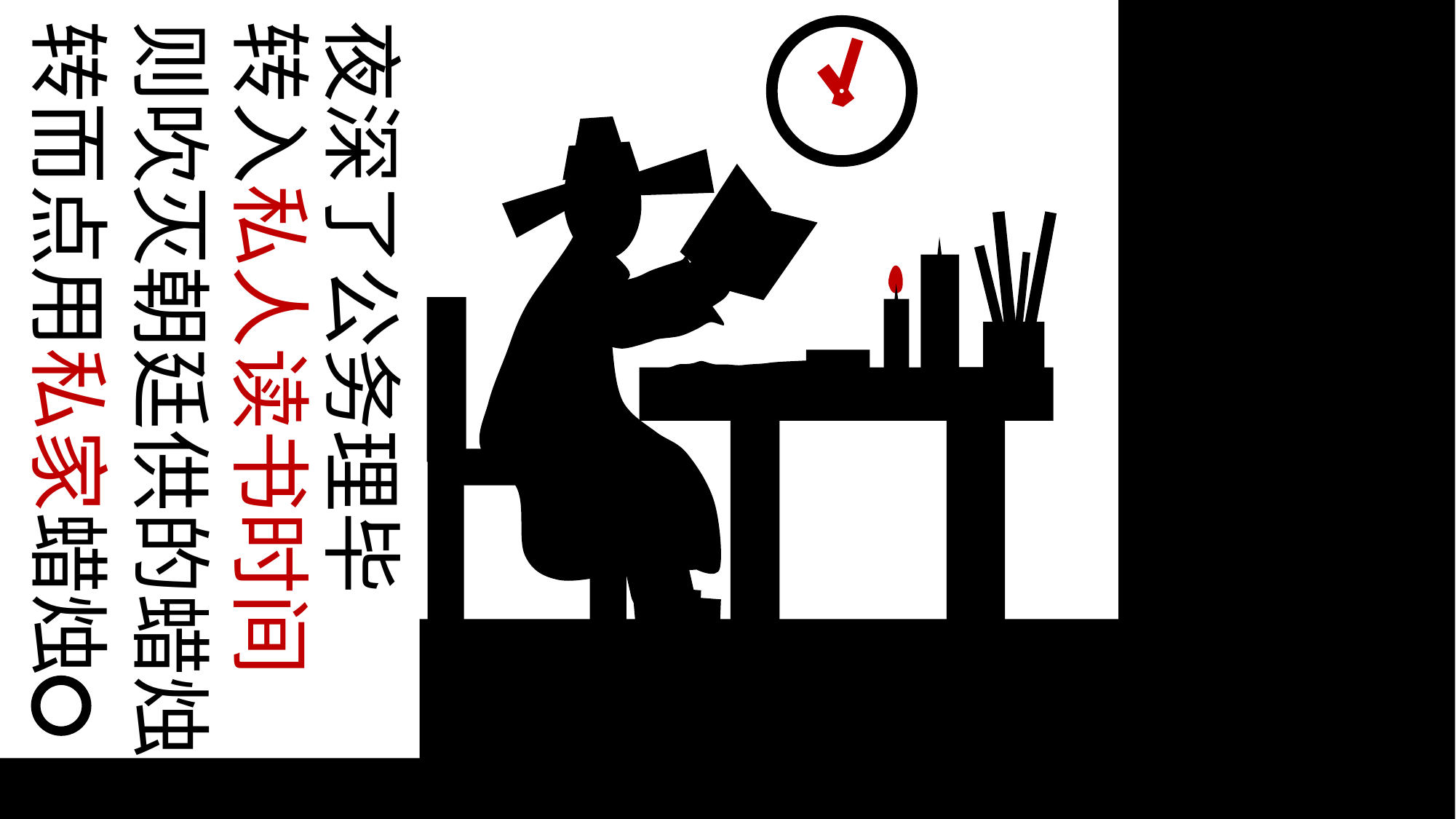

转而点用私家蜡烛
则吹灭朝廷供的蜡烛
转入私人读书时间
夜深了公务理毕